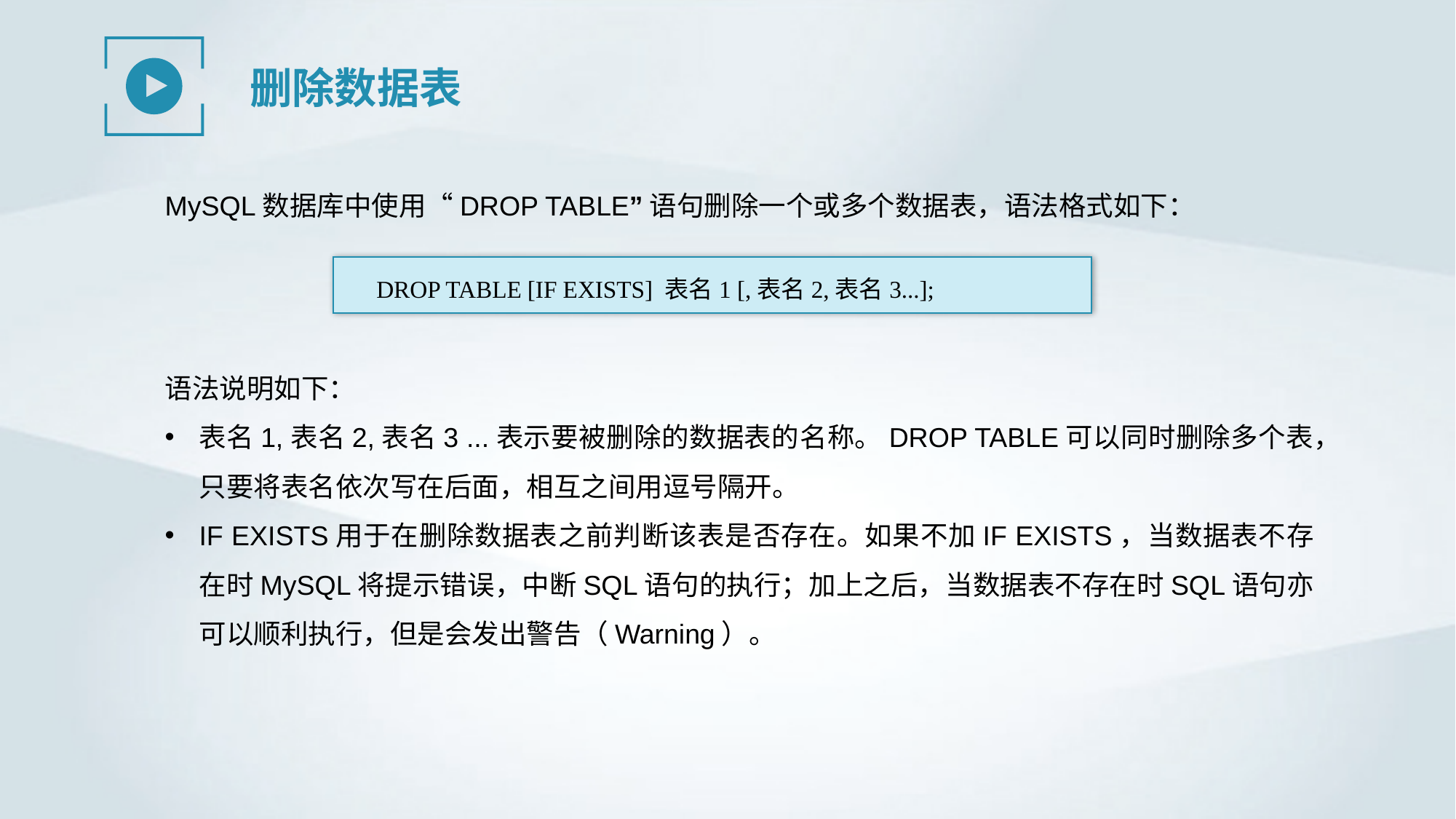

删除数据表
MySQL数据库中使用“DROP TABLE”语句删除一个或多个数据表，语法格式如下：
DROP TABLE [IF EXISTS] 表名1 [,表名2,表名3...];
语法说明如下：
表名1,表名2,表名3 ...表示要被删除的数据表的名称。DROP TABLE可以同时删除多个表，只要将表名依次写在后面，相互之间用逗号隔开。
IF EXISTS用于在删除数据表之前判断该表是否存在。如果不加IF EXISTS，当数据表不存在时MySQL将提示错误，中断SQL语句的执行；加上之后，当数据表不存在时SQL语句亦可以顺利执行，但是会发出警告（Warning）。